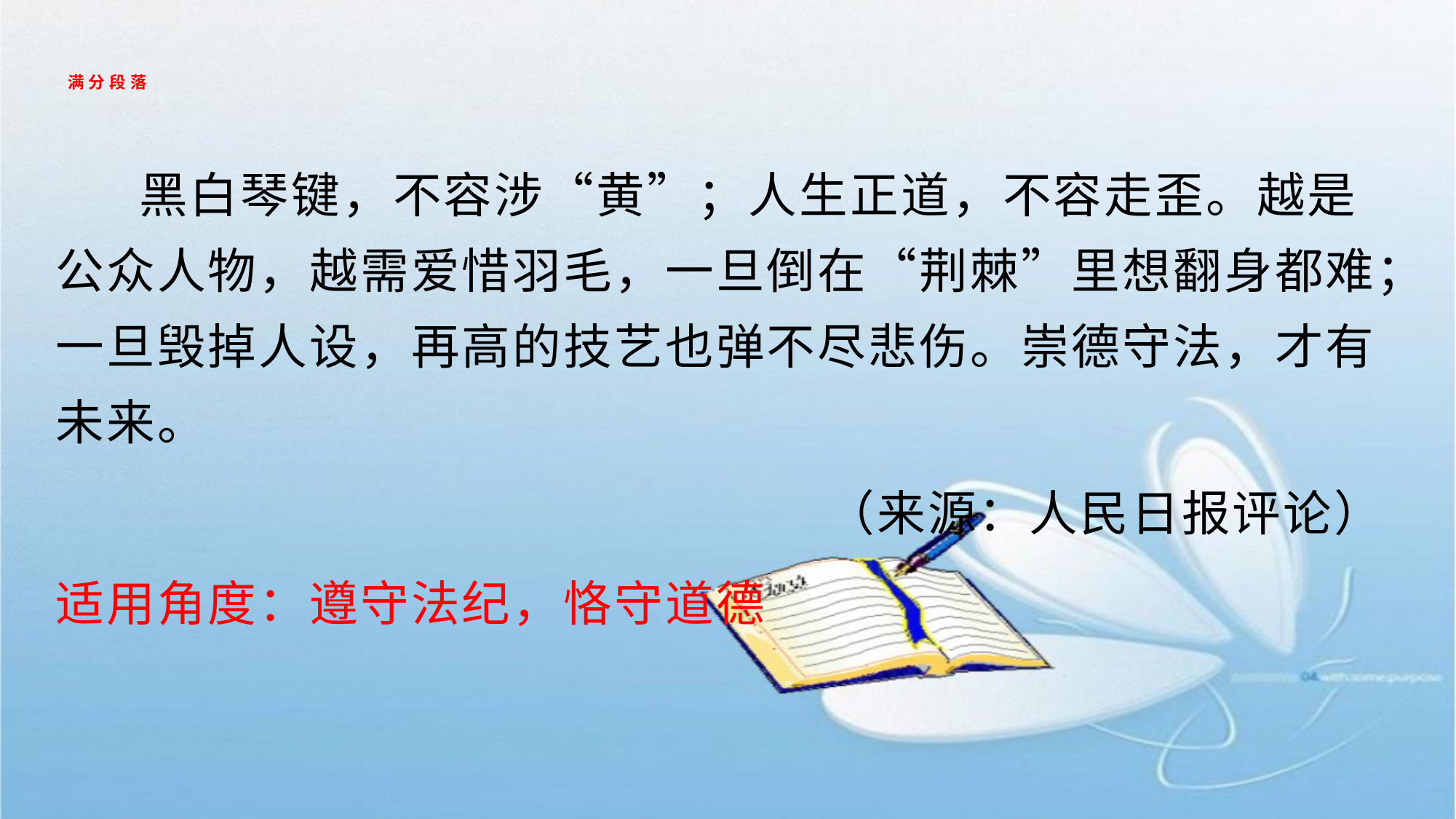

# 满分段落
      黑白琴键，不容涉“黄”；人生正道，不容走歪。越是公众人物，越需爱惜羽毛，一旦倒在“荆棘”里想翻身都难；一旦毁掉人设，再高的技艺也弹不尽悲伤。崇德守法，才有未来。
（来源：人民日报评论）
适用角度：遵守法纪，恪守道德